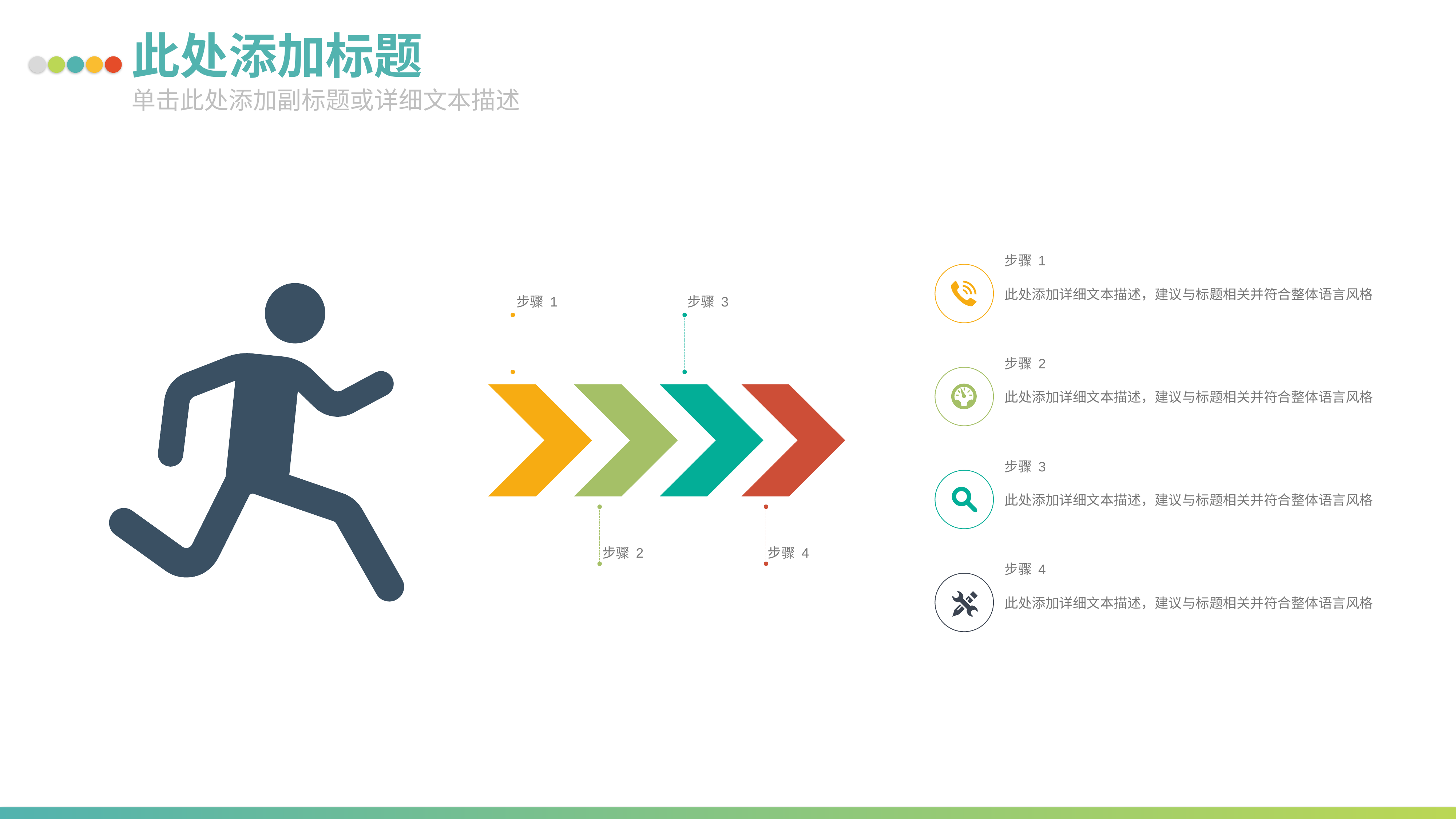

此处添加标题
单击此处添加副标题或详细文本描述
步骤 1
此处添加详细文本描述，建议与标题相关并符合整体语言风格

步骤 1
步骤 3

步骤 2
步骤 4
步骤 2
此处添加详细文本描述，建议与标题相关并符合整体语言风格

步骤 3
此处添加详细文本描述，建议与标题相关并符合整体语言风格

步骤 4
此处添加详细文本描述，建议与标题相关并符合整体语言风格